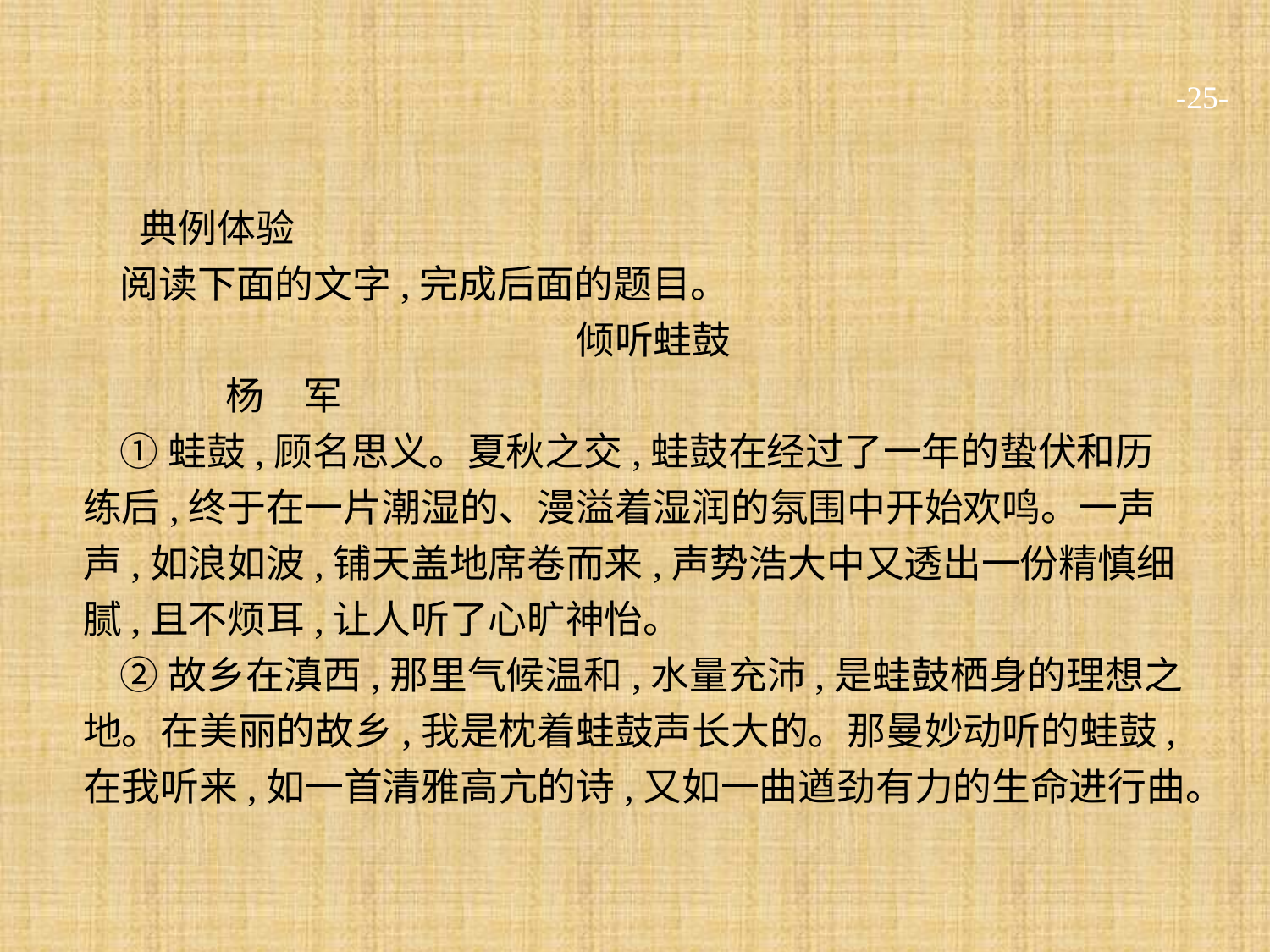

-25-
典例体验
阅读下面的文字,完成后面的题目。
倾听蛙鼓
	杨　军
①蛙鼓,顾名思义。夏秋之交,蛙鼓在经过了一年的蛰伏和历练后,终于在一片潮湿的、漫溢着湿润的氛围中开始欢鸣。一声声,如浪如波,铺天盖地席卷而来,声势浩大中又透出一份精慎细腻,且不烦耳,让人听了心旷神怡。
②故乡在滇西,那里气候温和,水量充沛,是蛙鼓栖身的理想之地。在美丽的故乡,我是枕着蛙鼓声长大的。那曼妙动听的蛙鼓,在我听来,如一首清雅高亢的诗,又如一曲遒劲有力的生命进行曲。